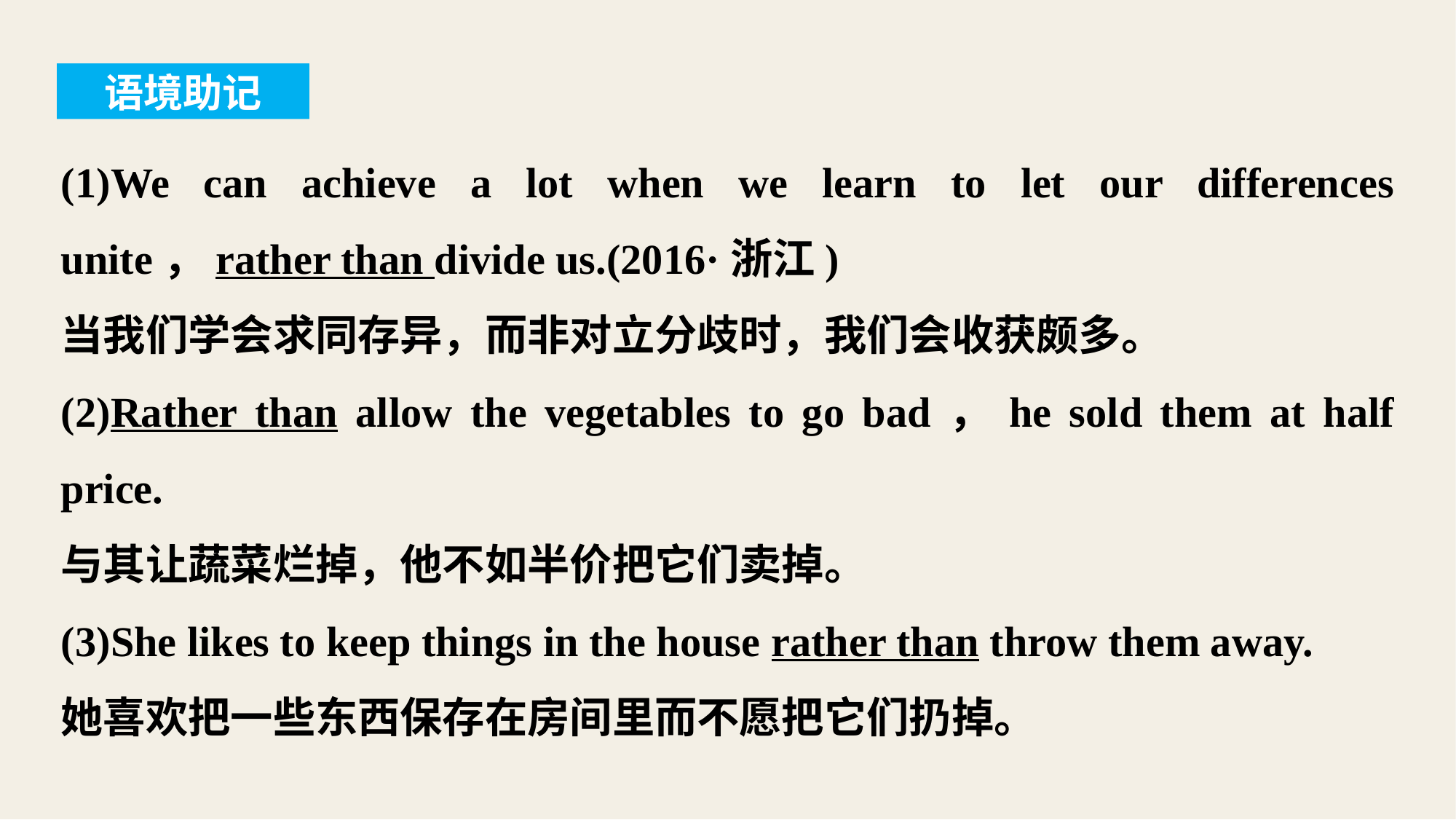

语境助记
(1)We can achieve a lot when we learn to let our differences unite，rather than divide us.(2016·浙江)
当我们学会求同存异，而非对立分歧时，我们会收获颇多。
(2)Rather than allow the vegetables to go bad，he sold them at half price.
与其让蔬菜烂掉，他不如半价把它们卖掉。
(3)She likes to keep things in the house rather than throw them away.
她喜欢把一些东西保存在房间里而不愿把它们扔掉。